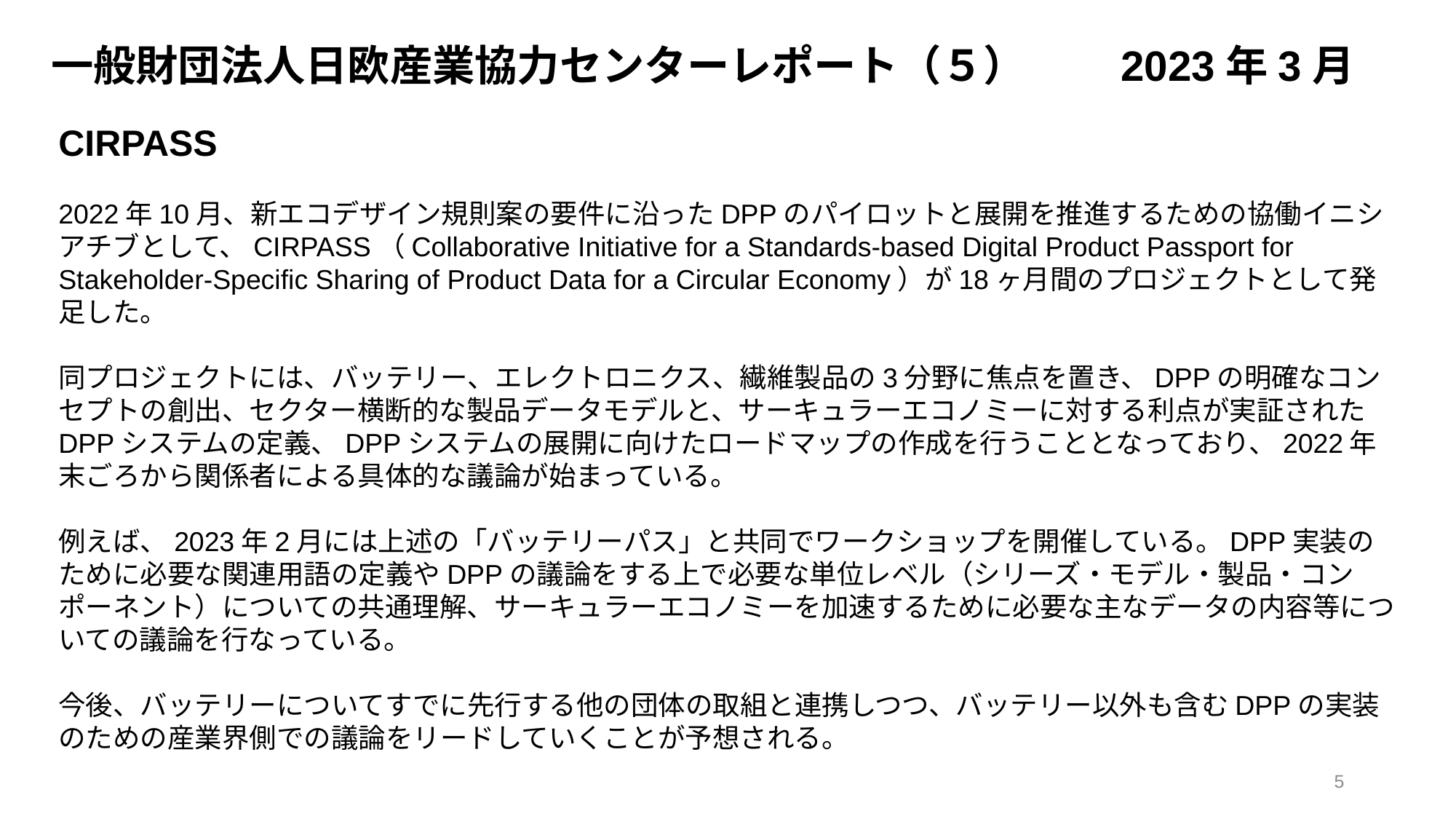

一般財団法人日欧産業協力センターレポート（５）　　2023年3月
CIRPASS

2022年10月、新エコデザイン規則案の要件に沿ったDPPのパイロットと展開を推進するための協働イニシアチブとして、CIRPASS（Collaborative Initiative for a Standards-based Digital Product Passport for Stakeholder-Specific Sharing of Product Data for a Circular Economy）が18ヶ月間のプロジェクトとして発足した。

同プロジェクトには、バッテリー、エレクトロニクス、繊維製品の3分野に焦点を置き、DPPの明確なコンセプトの創出、セクター横断的な製品データモデルと、サーキュラーエコノミーに対する利点が実証されたDPPシステムの定義、DPPシステムの展開に向けたロードマップの作成を行うこととなっており、2022年末ごろから関係者による具体的な議論が始まっている。

例えば、2023年2月には上述の「バッテリーパス」と共同でワークショップを開催している。DPP実装のために必要な関連用語の定義やDPPの議論をする上で必要な単位レベル（シリーズ・モデル・製品・コンポーネント）についての共通理解、サーキュラーエコノミーを加速するために必要な主なデータの内容等についての議論を行なっている。

今後、バッテリーについてすでに先行する他の団体の取組と連携しつつ、バッテリー以外も含むDPPの実装のための産業界側での議論をリードしていくことが予想される。
5